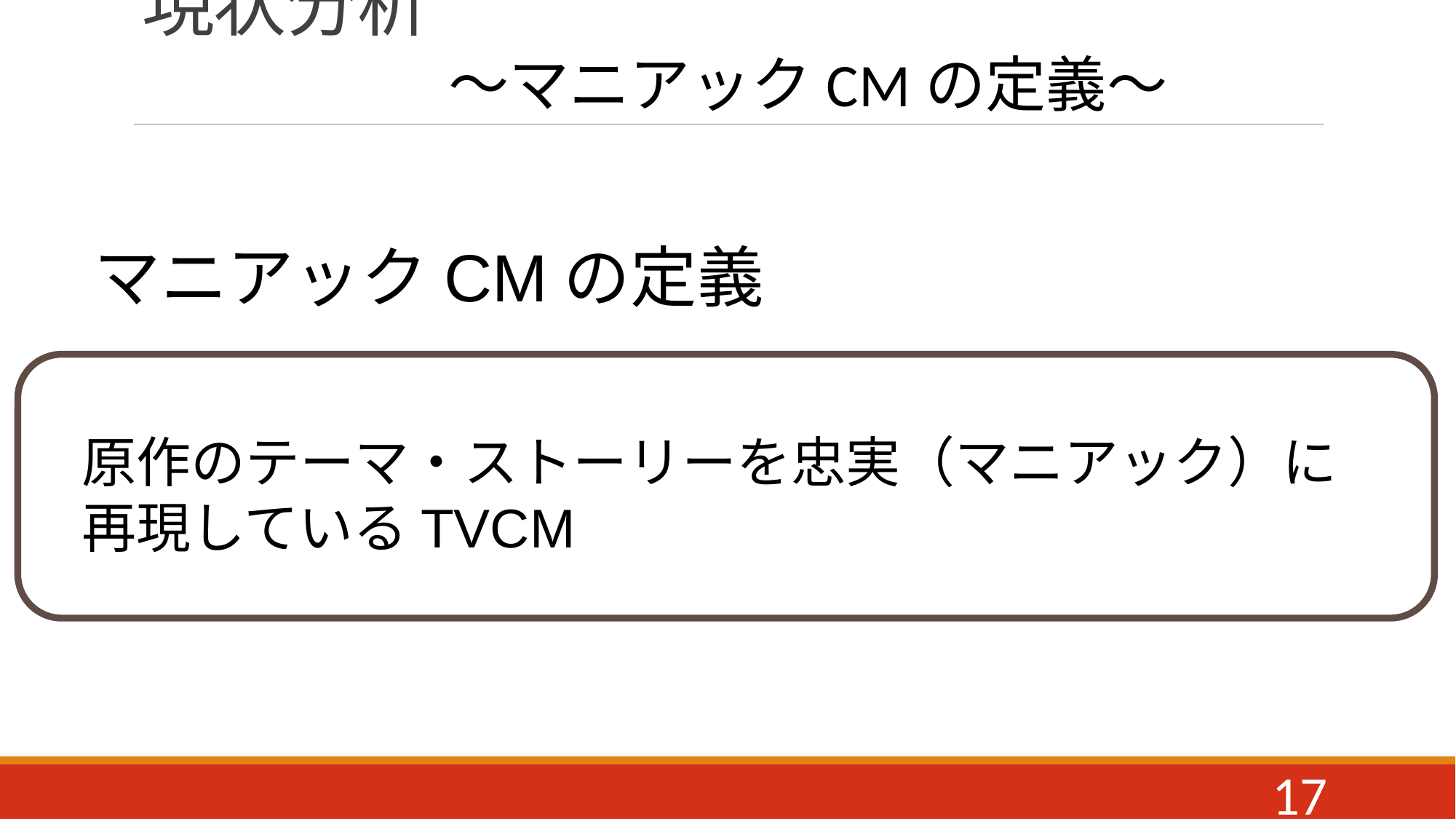

# 現状分析
～マニアックCMの定義～
マニアックCMの定義

原作のテーマ・ストーリーを忠実（マニアック）に
再現しているTVCM
17